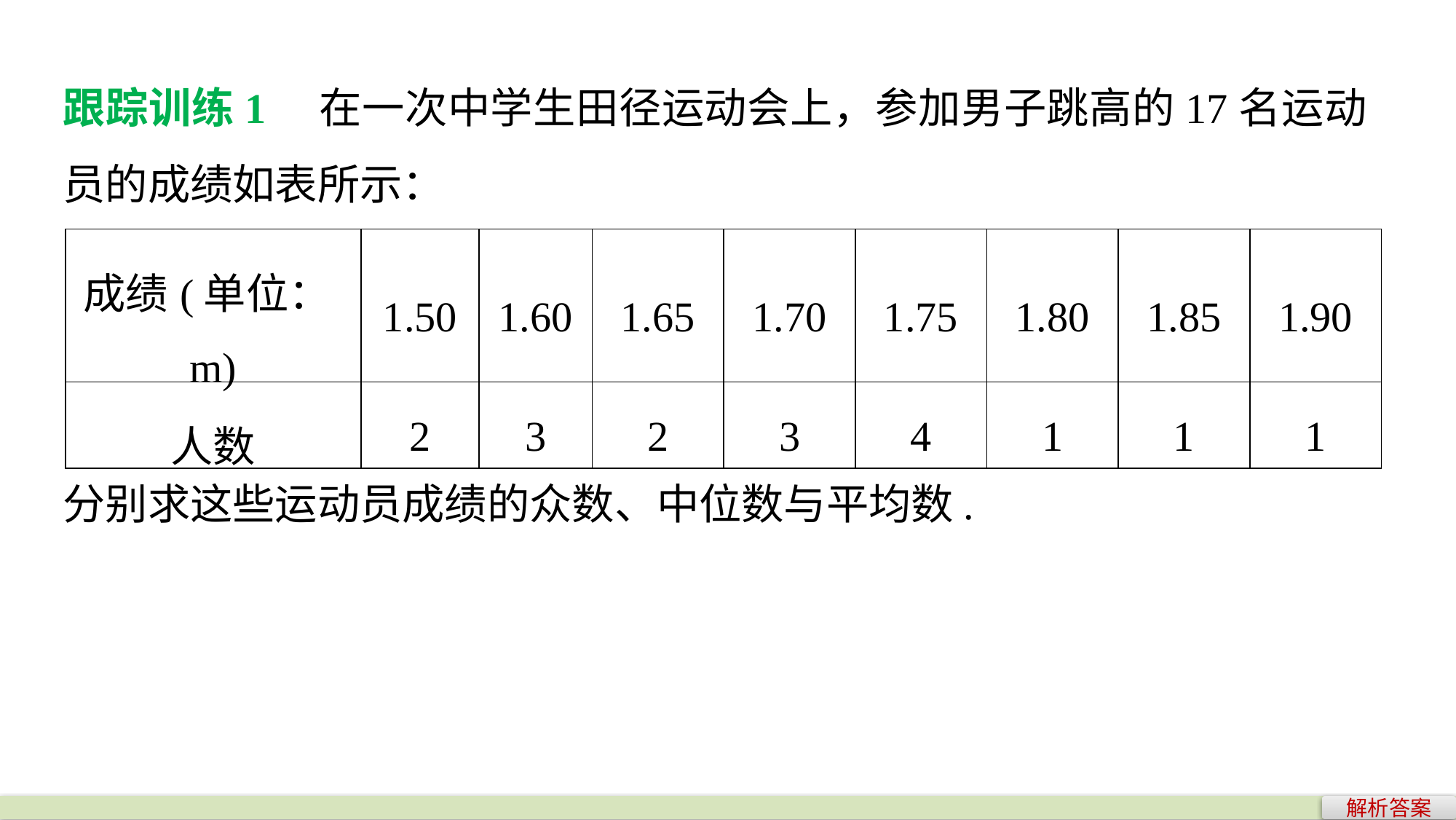

跟踪训练1　在一次中学生田径运动会上，参加男子跳高的17名运动员的成绩如表所示：
| 成绩(单位：m) | 1.50 | 1.60 | 1.65 | 1.70 | 1.75 | 1.80 | 1.85 | 1.90 |
| --- | --- | --- | --- | --- | --- | --- | --- | --- |
| 人数 | 2 | 3 | 2 | 3 | 4 | 1 | 1 | 1 |
分别求这些运动员成绩的众数、中位数与平均数.
解析答案